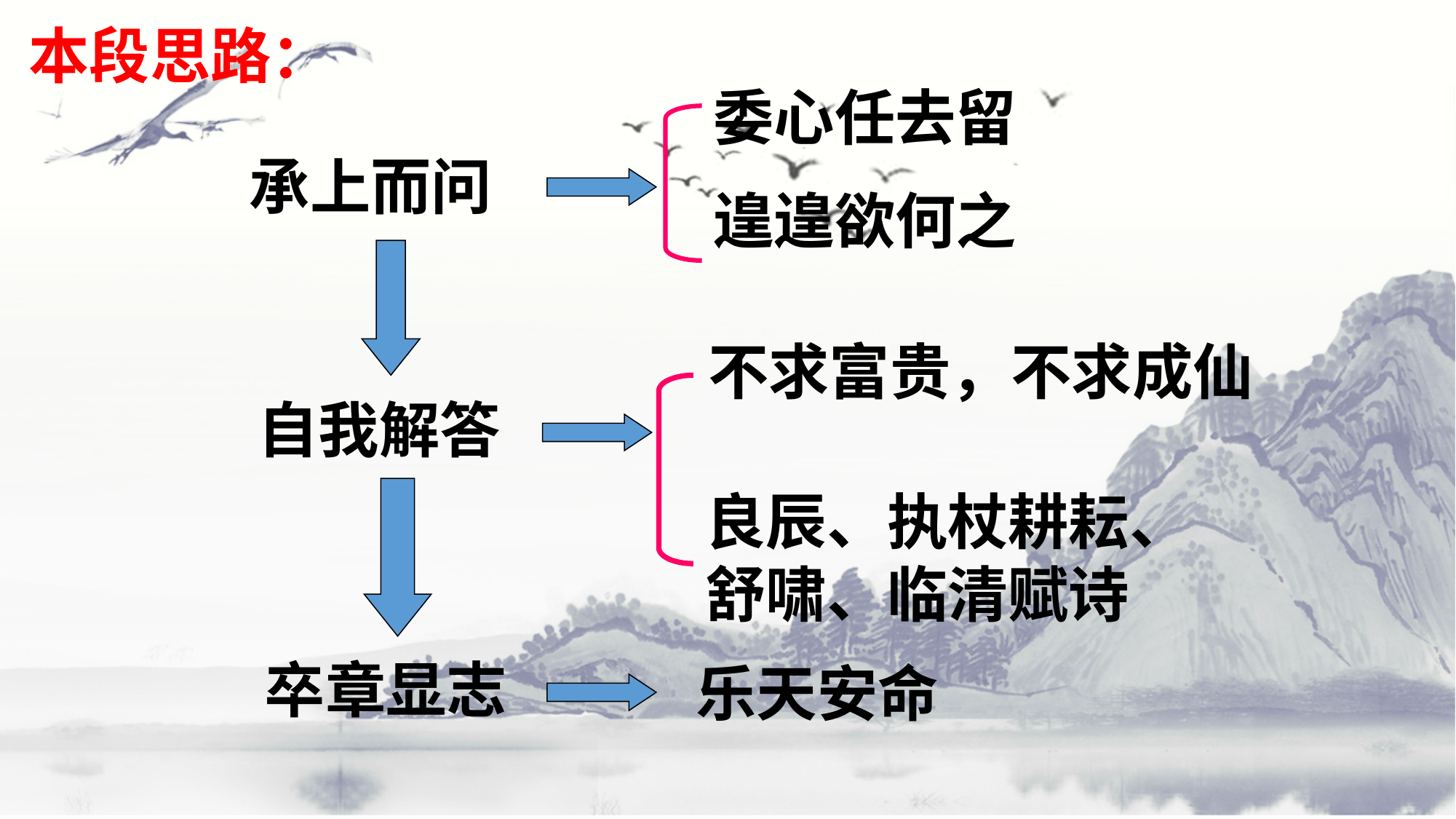

本段思路：
委心任去留

承上而问

遑遑欲何之

不求富贵，不求成仙

自我解答

良辰、执杖耕耘、
舒啸、临清赋诗

卒章显志
乐天安命